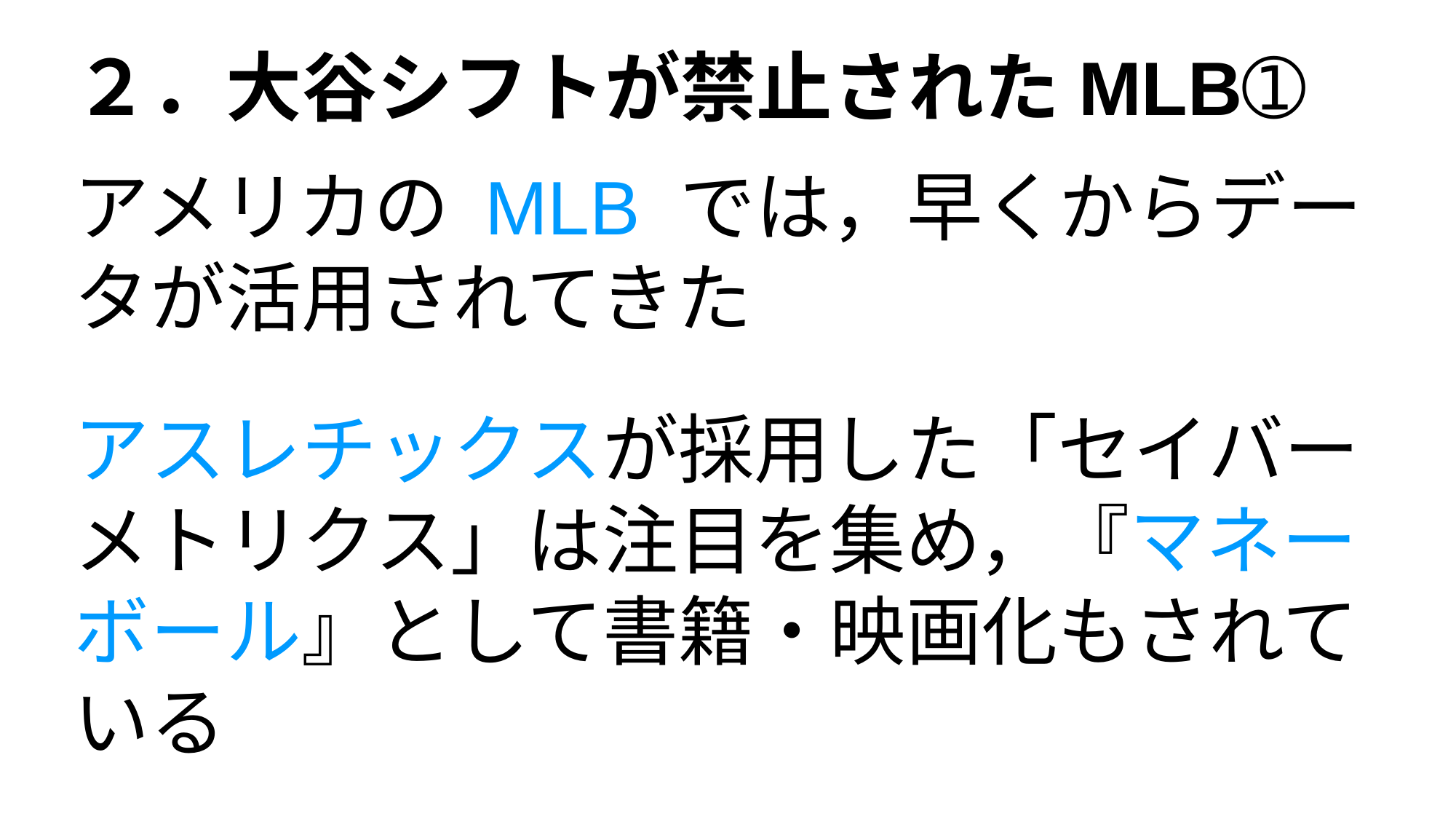

２．大谷シフトが禁止されたMLB➀
アメリカの MLB では，早くからデータが活用されてきた

アスレチックスが採用した「セイバーメトリクス」は注目を集め，『マネーボール』として書籍・映画化もされている